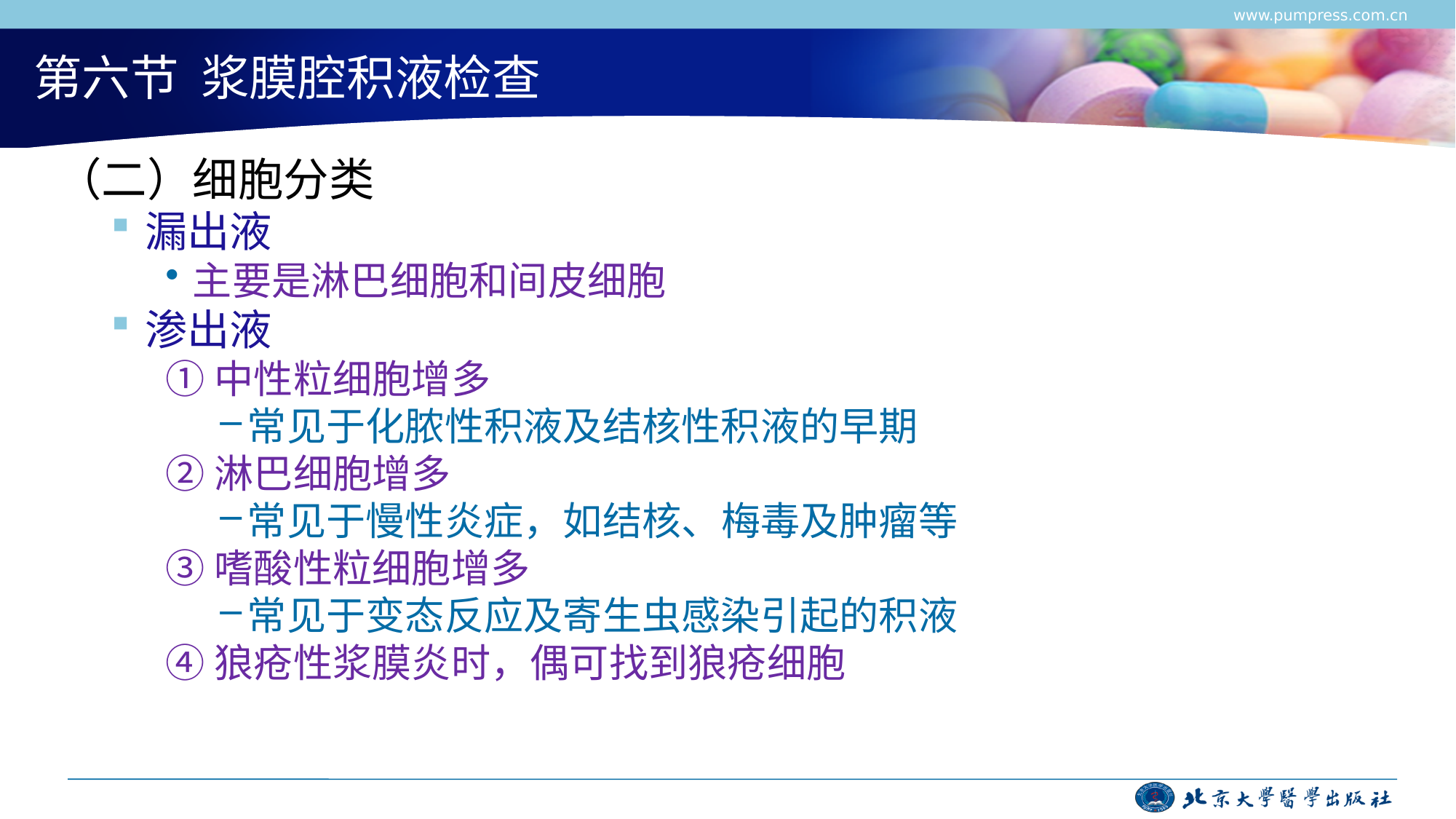

www.pumpress.com.cn
# 第六节  浆膜腔积液检查
（二）细胞分类
漏出液
主要是淋巴细胞和间皮细胞
渗出液
①中性粒细胞增多
常见于化脓性积液及结核性积液的早期
②淋巴细胞增多
常见于慢性炎症，如结核、梅毒及肿瘤等
③嗜酸性粒细胞增多
常见于变态反应及寄生虫感染引起的积液
④狼疮性浆膜炎时，偶可找到狼疮细胞